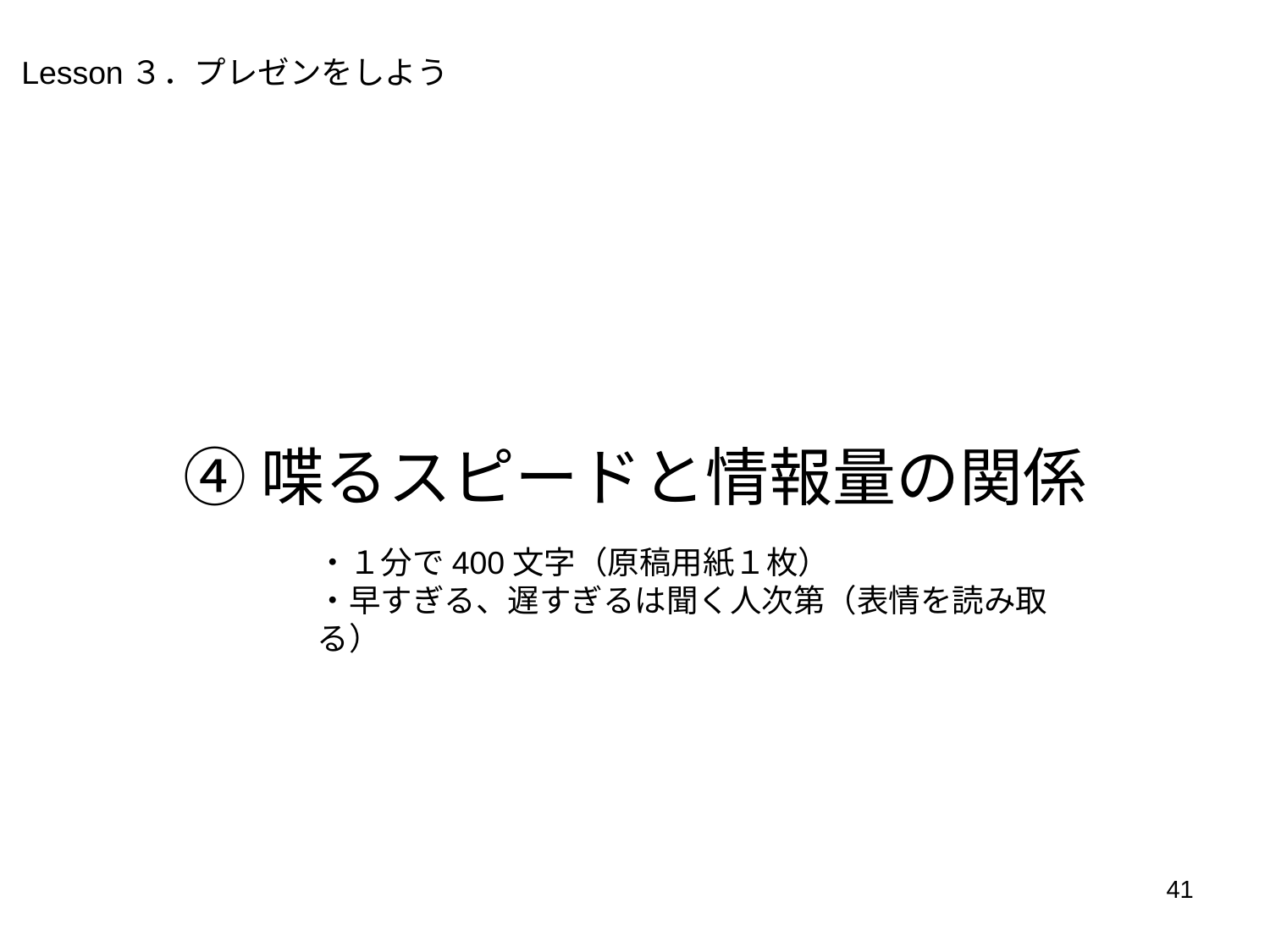

Lesson３．プレゼンをしよう
④喋るスピードと情報量の関係

・１分で400文字（原稿用紙１枚）
・早すぎる、遅すぎるは聞く人次第（表情を読み取る）
41